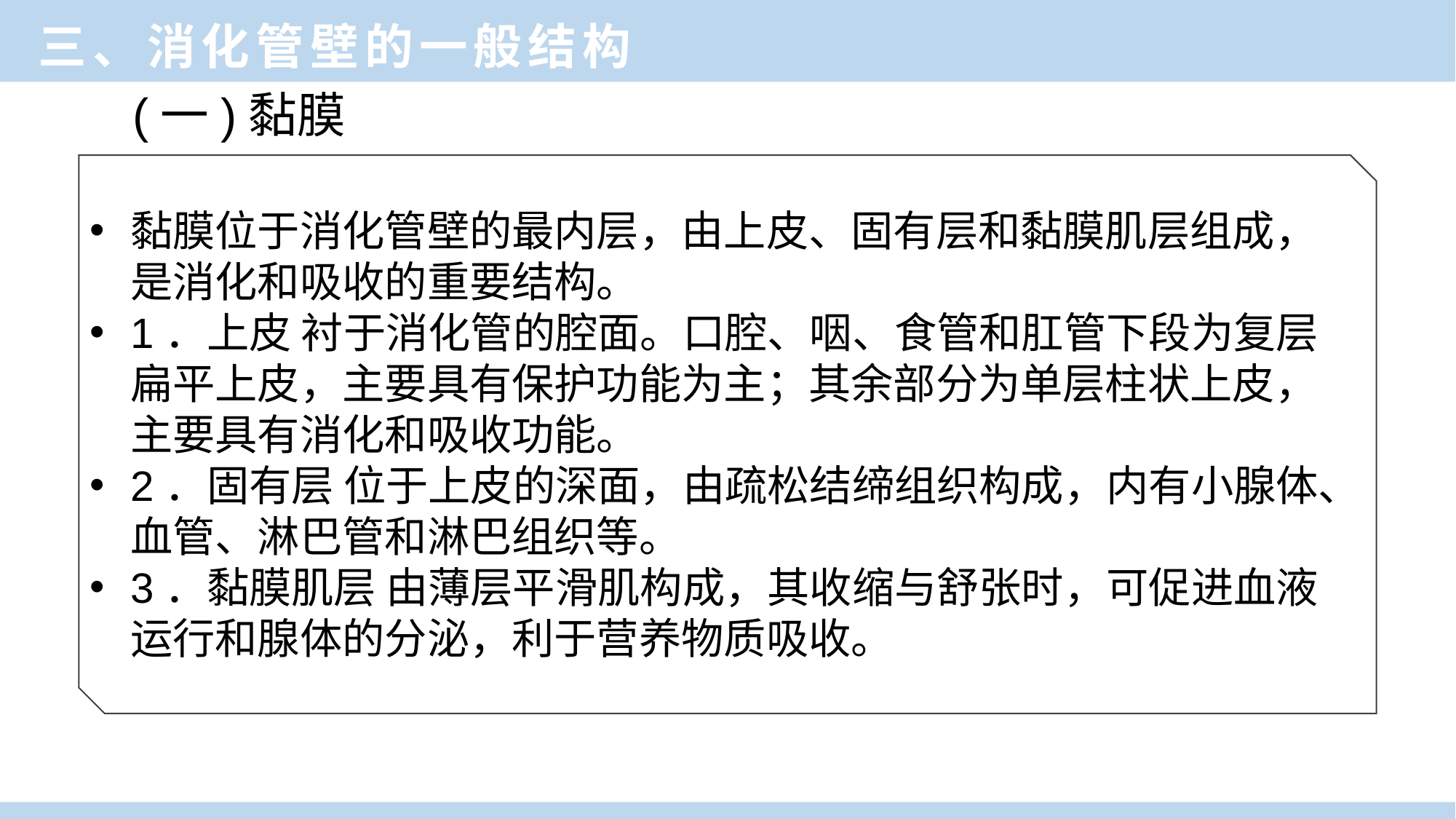

三、消化管壁的一般结构
(一)黏膜

黏膜位于消化管壁的最内层，由上皮、固有层和黏膜肌层组成，是消化和吸收的重要结构。
1．上皮 衬于消化管的腔面。口腔、咽、食管和肛管下段为复层扁平上皮，主要具有保护功能为主；其余部分为单层柱状上皮，主要具有消化和吸收功能。
2．固有层 位于上皮的深面，由疏松结缔组织构成，内有小腺体、血管、淋巴管和淋巴组织等。
3．黏膜肌层 由薄层平滑肌构成，其收缩与舒张时，可促进血液运行和腺体的分泌，利于营养物质吸收。